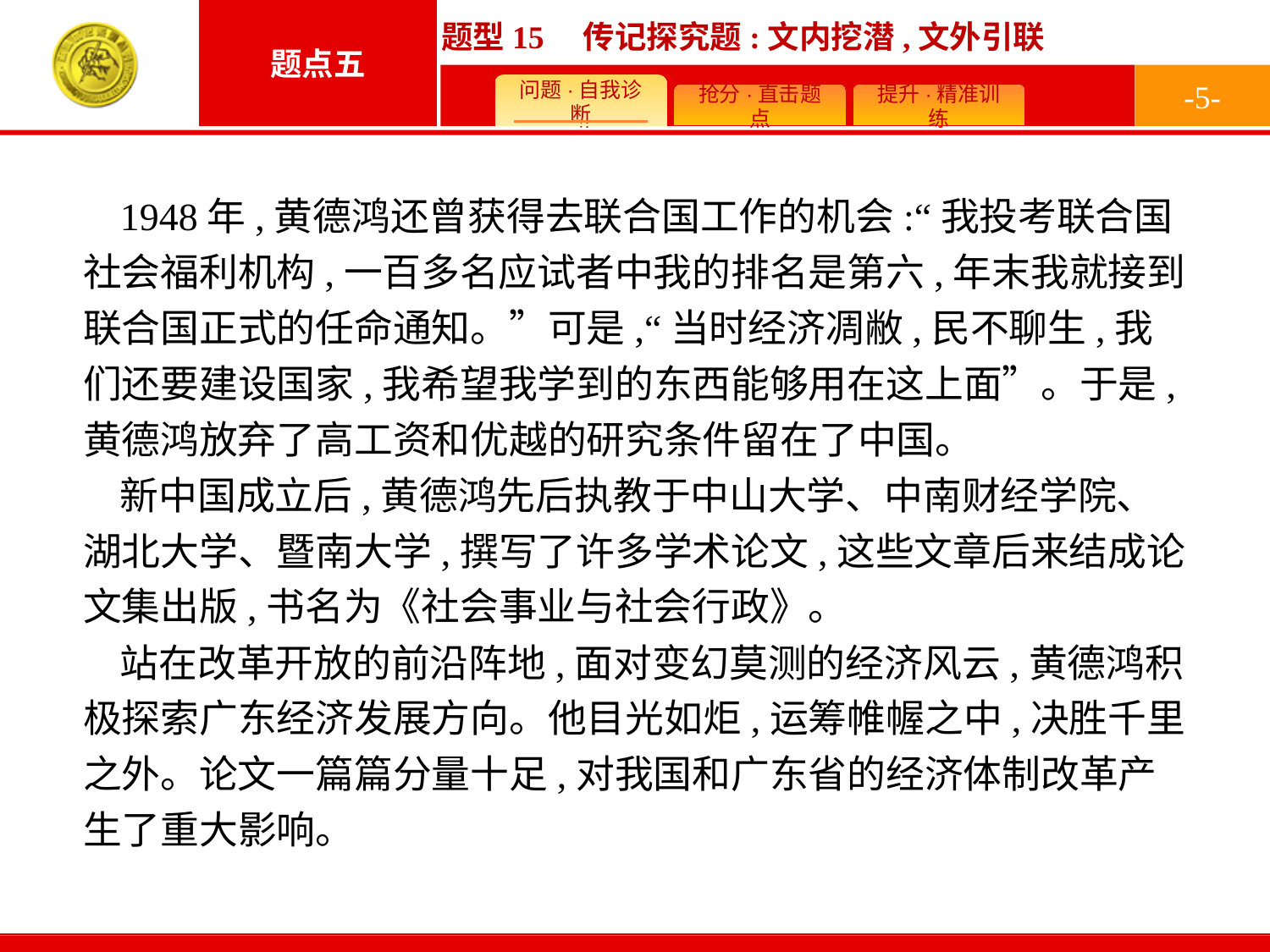

-5-
1948年,黄德鸿还曾获得去联合国工作的机会:“我投考联合国社会福利机构,一百多名应试者中我的排名是第六,年末我就接到联合国正式的任命通知。”可是,“当时经济凋敝,民不聊生,我们还要建设国家,我希望我学到的东西能够用在这上面”。于是,黄德鸿放弃了高工资和优越的研究条件留在了中国。
新中国成立后,黄德鸿先后执教于中山大学、中南财经学院、湖北大学、暨南大学,撰写了许多学术论文,这些文章后来结成论文集出版,书名为《社会事业与社会行政》。
站在改革开放的前沿阵地,面对变幻莫测的经济风云,黄德鸿积极探索广东经济发展方向。他目光如炬,运筹帷幄之中,决胜千里之外。论文一篇篇分量十足,对我国和广东省的经济体制改革产生了重大影响。